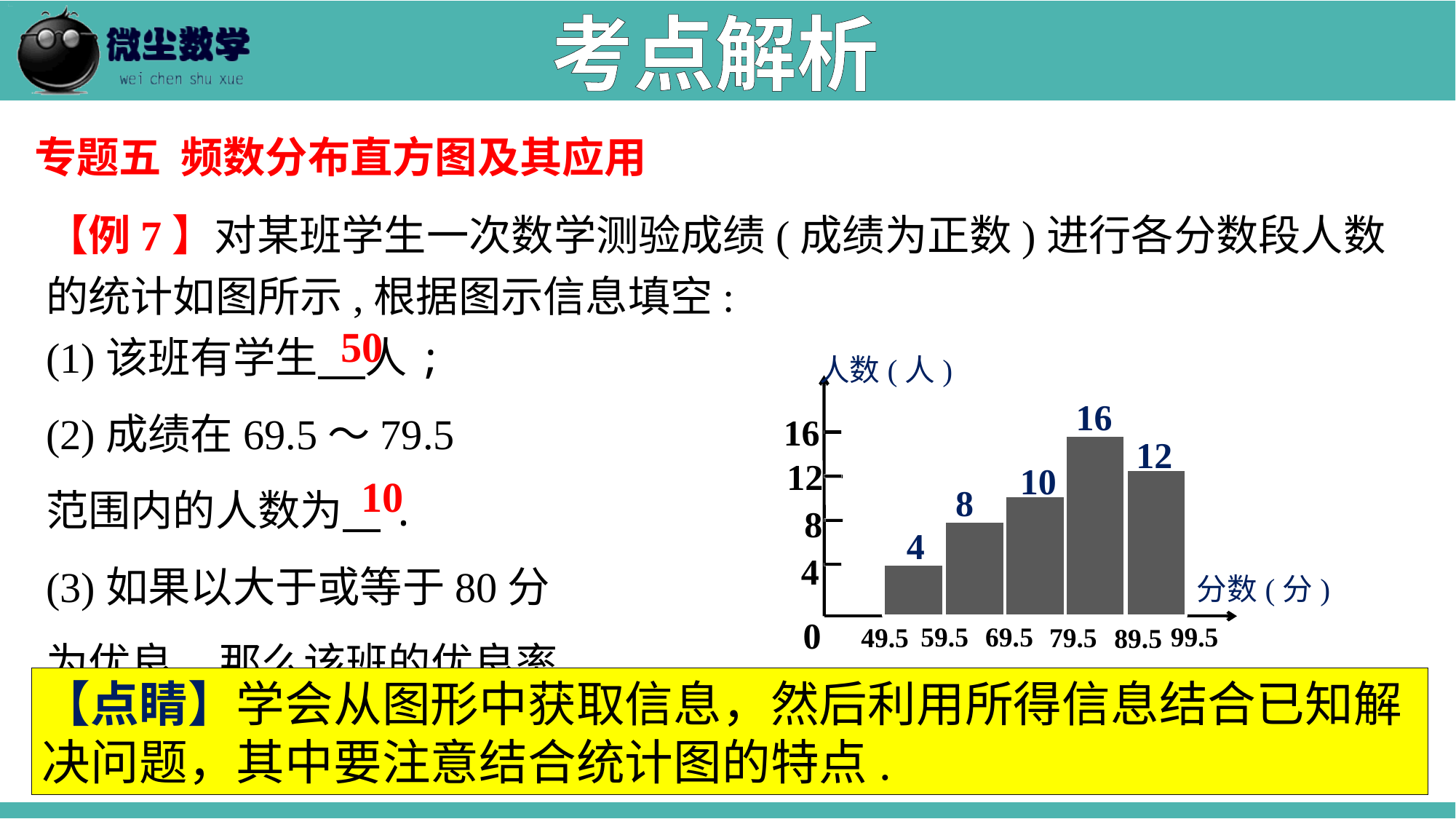

考点解析
专题五  频数分布直方图及其应用
【例7】对某班学生一次数学测验成绩(成绩为正数)进行各分数段人数的统计如图所示,根据图示信息填空:
(1)该班有学生     人;
(2)成绩在69.5～79.5
范围内的人数为    .
(3)如果以大于或等于80分
为优良,那么该班的优良率
约为      ．
50
人数(人)
16
16
12

12
10

8

8
4

4

分数(分)
59.5
69.5
99.5
49.5
79.5
89.5
10
0
【点睛】学会从图形中获取信息，然后利用所得信息结合已知解决问题，其中要注意结合统计图的特点.
56%